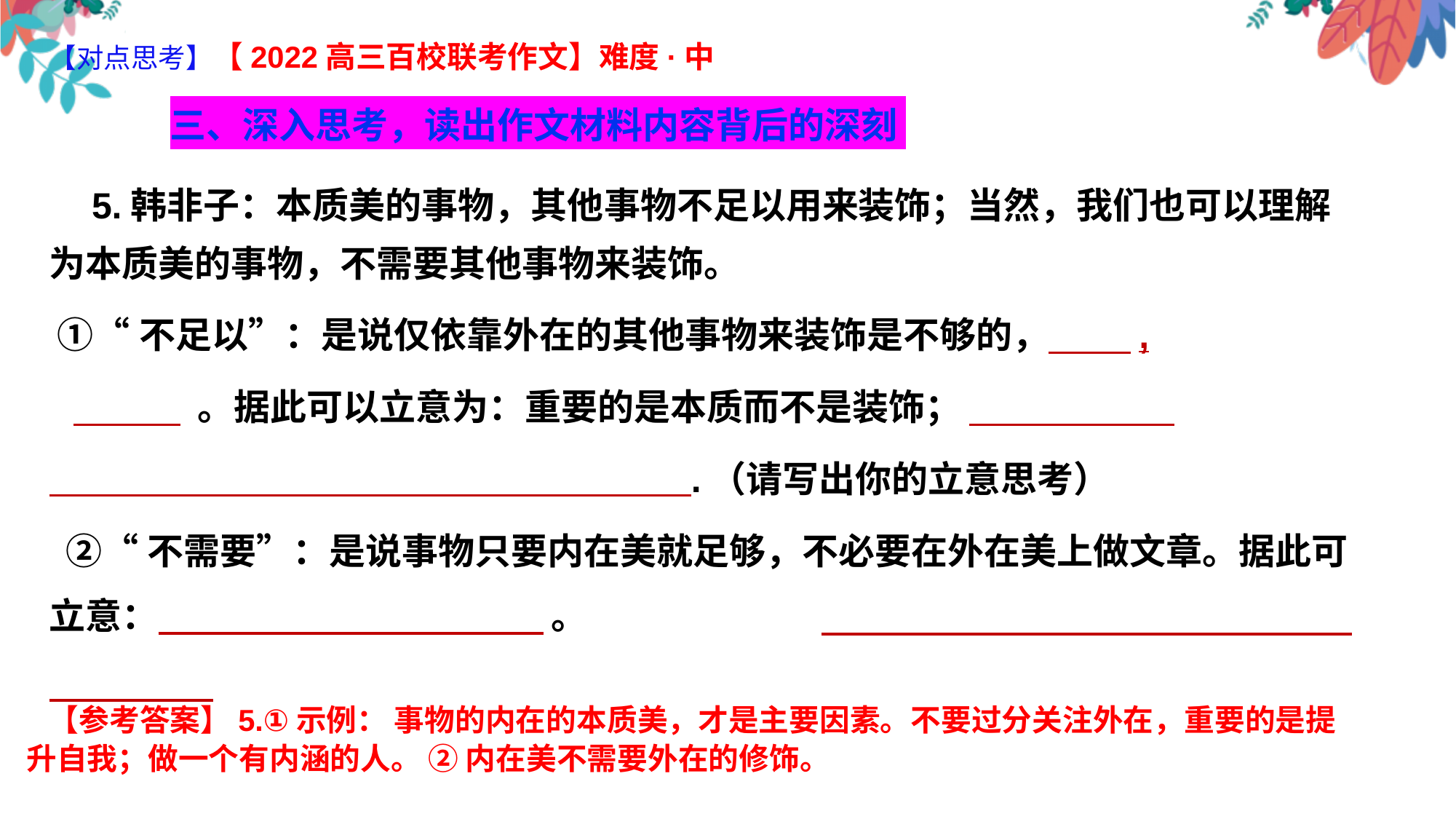

【对点思考】【2022高三百校联考作文】难度·中
                三、深入思考，读出作文材料内容背后的深刻
    5.韩非子：本质美的事物，其他事物不足以用来装饰；当然，我们也可以理解为本质美的事物，不需要其他事物来装饰。
 ①“不足以”：是说仅依靠外在的其他事物来装饰是不够的，          ,
                 。据此可以立意为：重要的是本质而不是装饰；
                                                               .（请写出你的立意思考）
  ②“不需要”：是说事物只要内在美就足够，不必要在外在美上做文章。据此可立意：                                                。
 【参考答案】5.①示例： 事物的内在的本质美，才是主要因素。不要过分关注外在，重要的是提升自我；做一个有内涵的人。 ② 内在美不需要外在的修饰。